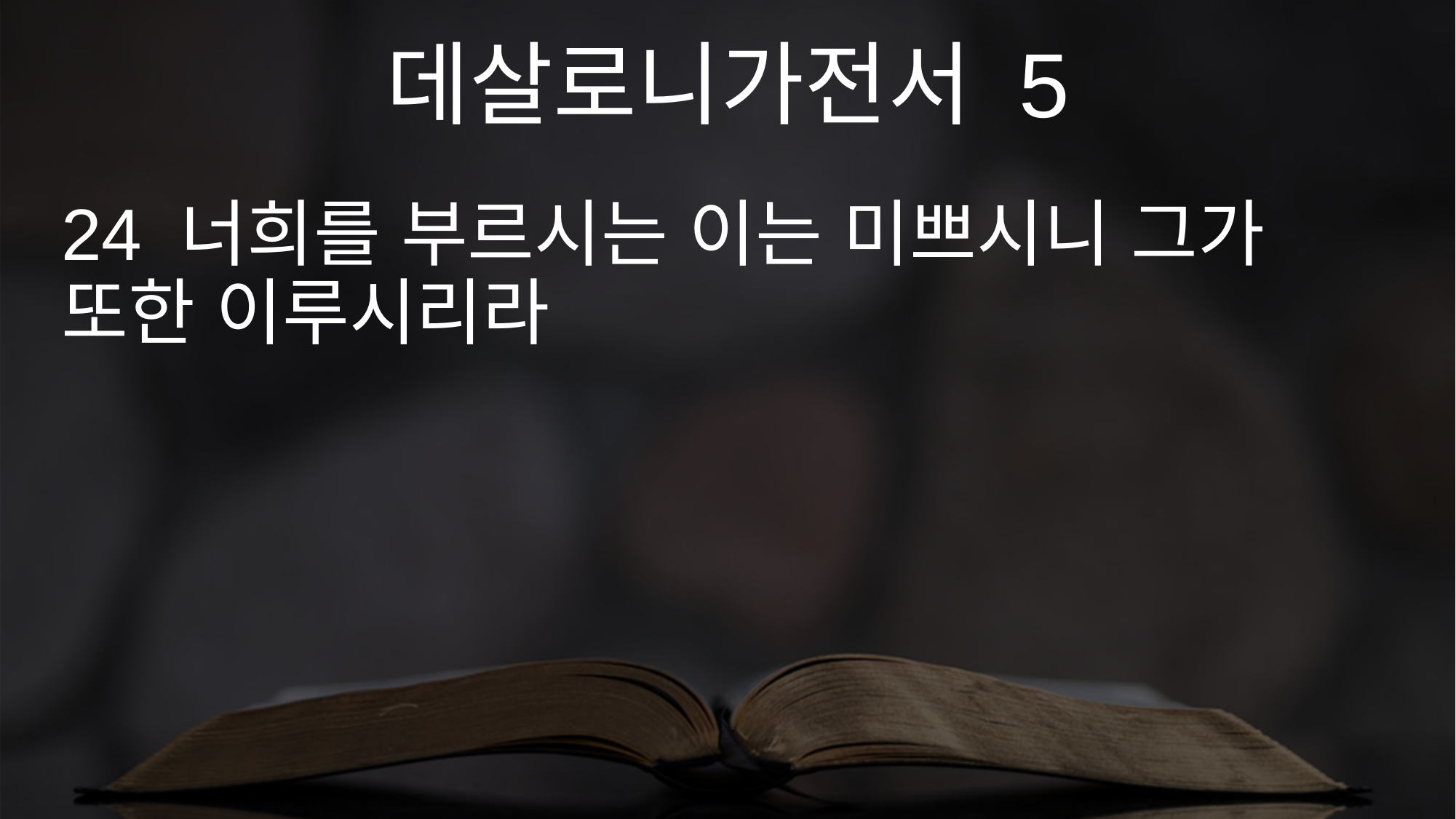

데살로니가전서 5
24 너희를 부르시는 이는 미쁘시니 그가 또한 이루시리라